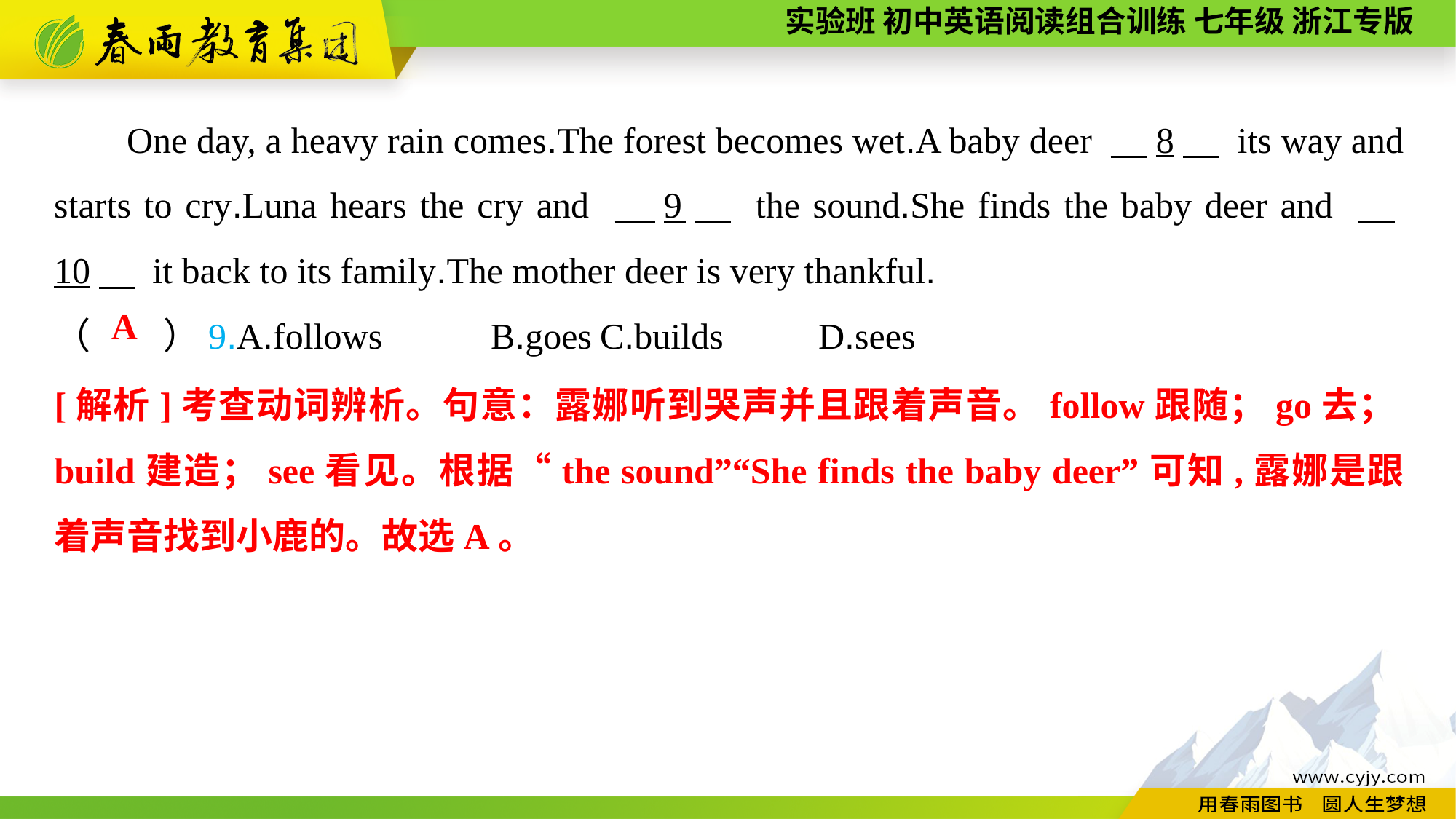

One day, a heavy rain comes.The forest becomes wet.A baby deer 　8　 its way and starts to cry.Luna hears the cry and 　9　 the sound.She finds the baby deer and 　10　 it back to its family.The mother deer is very thankful.
（　　）9.A.follows	B.goes	C.builds	D.sees
A
[解析]考查动词辨析。句意：露娜听到哭声并且跟着声音。follow跟随；go去；build建造；see看见。根据“the sound”“She finds the baby deer”可知,露娜是跟着声音找到小鹿的。故选A。